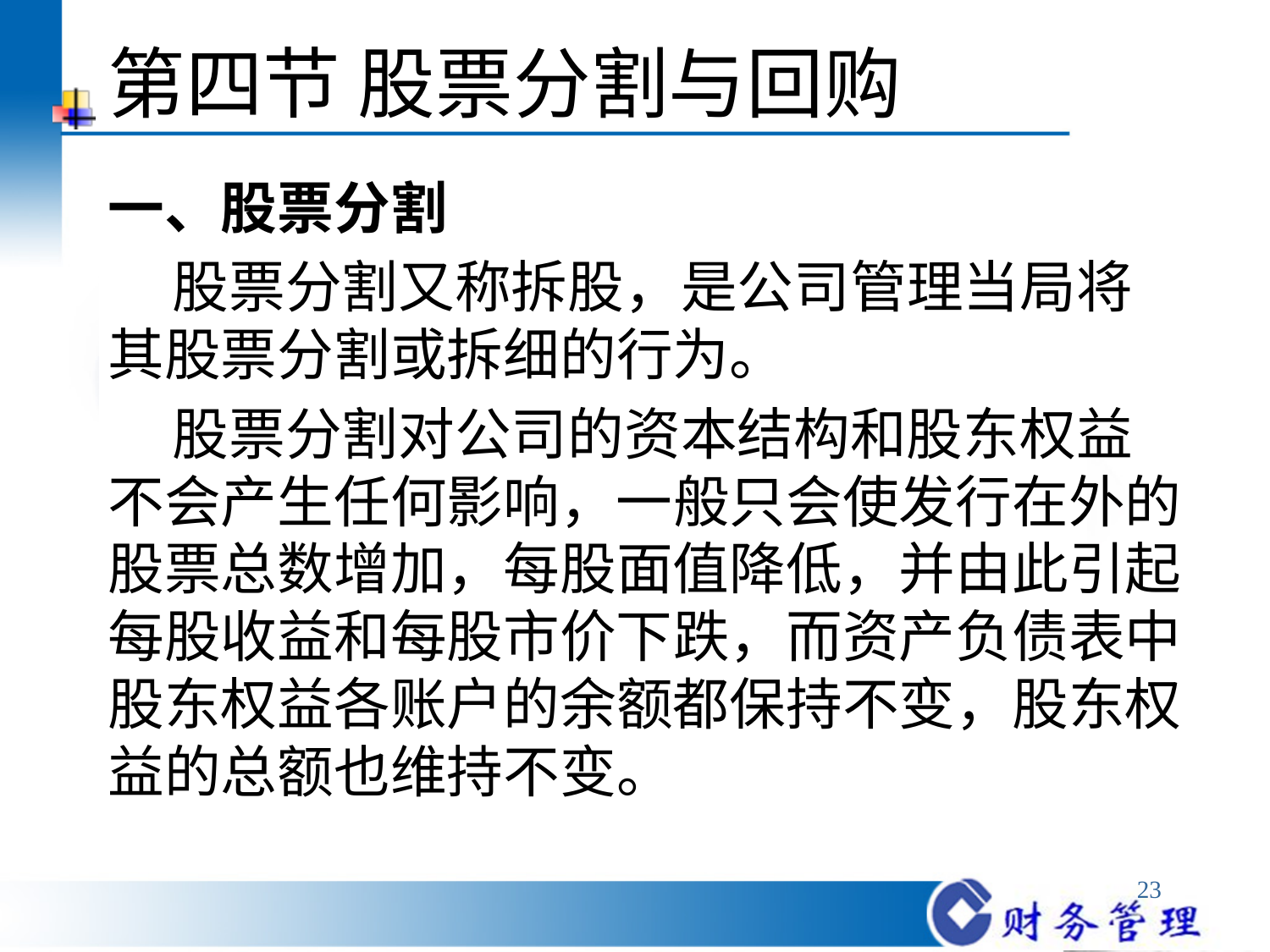

# 第四节 股票分割与回购
一、股票分割
    股票分割又称拆股，是公司管理当局将其股票分割或拆细的行为。
    股票分割对公司的资本结构和股东权益不会产生任何影响，一般只会使发行在外的股票总数增加，每股面值降低，并由此引起每股收益和每股市价下跌，而资产负债表中股东权益各账户的余额都保持不变，股东权益的总额也维持不变。

23